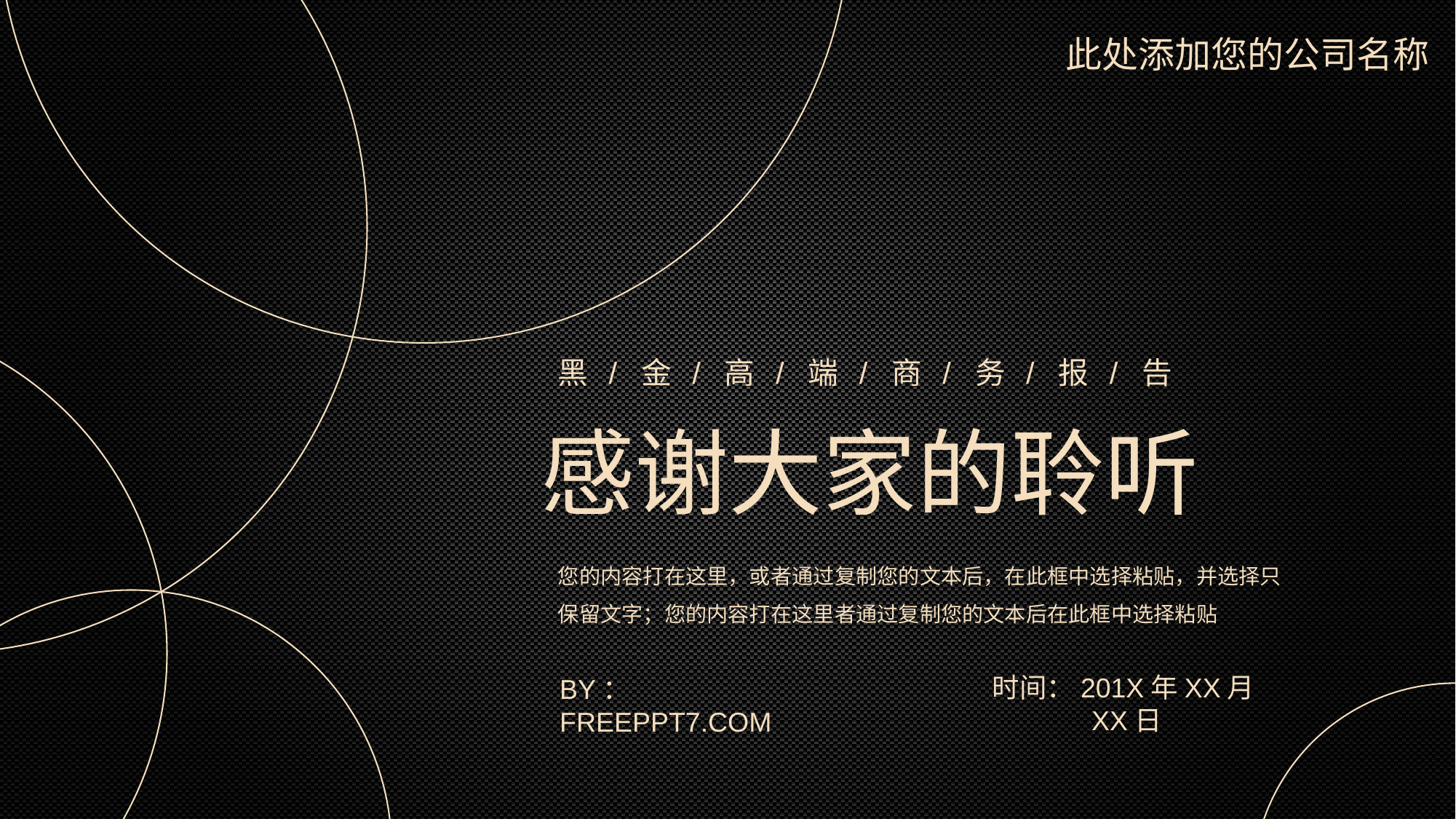

此处添加您的公司名称

黑  /  金  /  高  /  端  /  商  /  务  /  报  /  告
感谢大家的聆听
您的内容打在这里，或者通过复制您的文本后，在此框中选择粘贴，并选择只保留文字；您的内容打在这里者通过复制您的文本后在此框中选择粘贴

时间：201X年XX月XX日
BY：FREEPPT7.COM